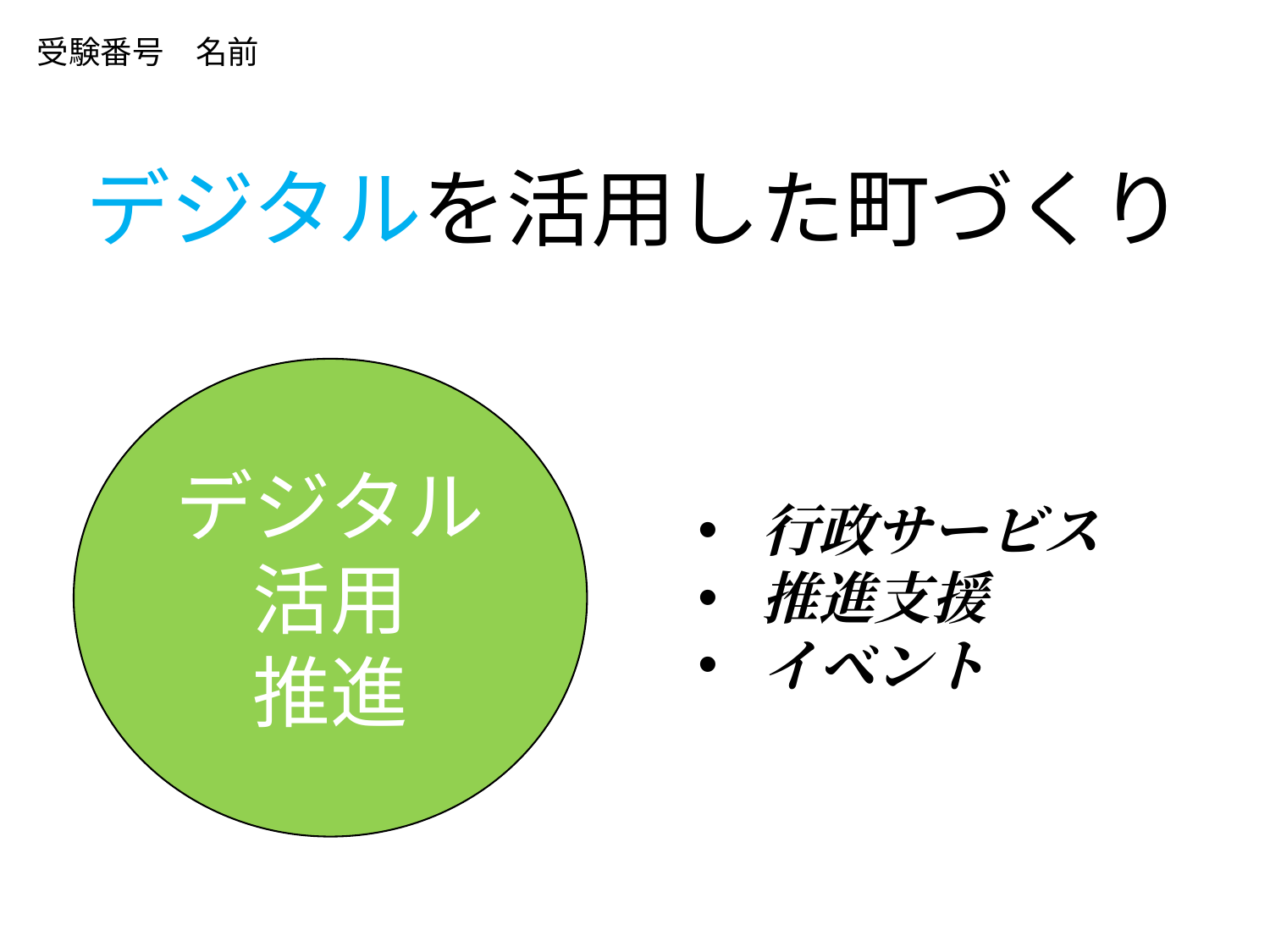

受験番号　名前
デジタルを活用した町づくり
デジタル
活用
推進
行政サービス
推進支援
イベント